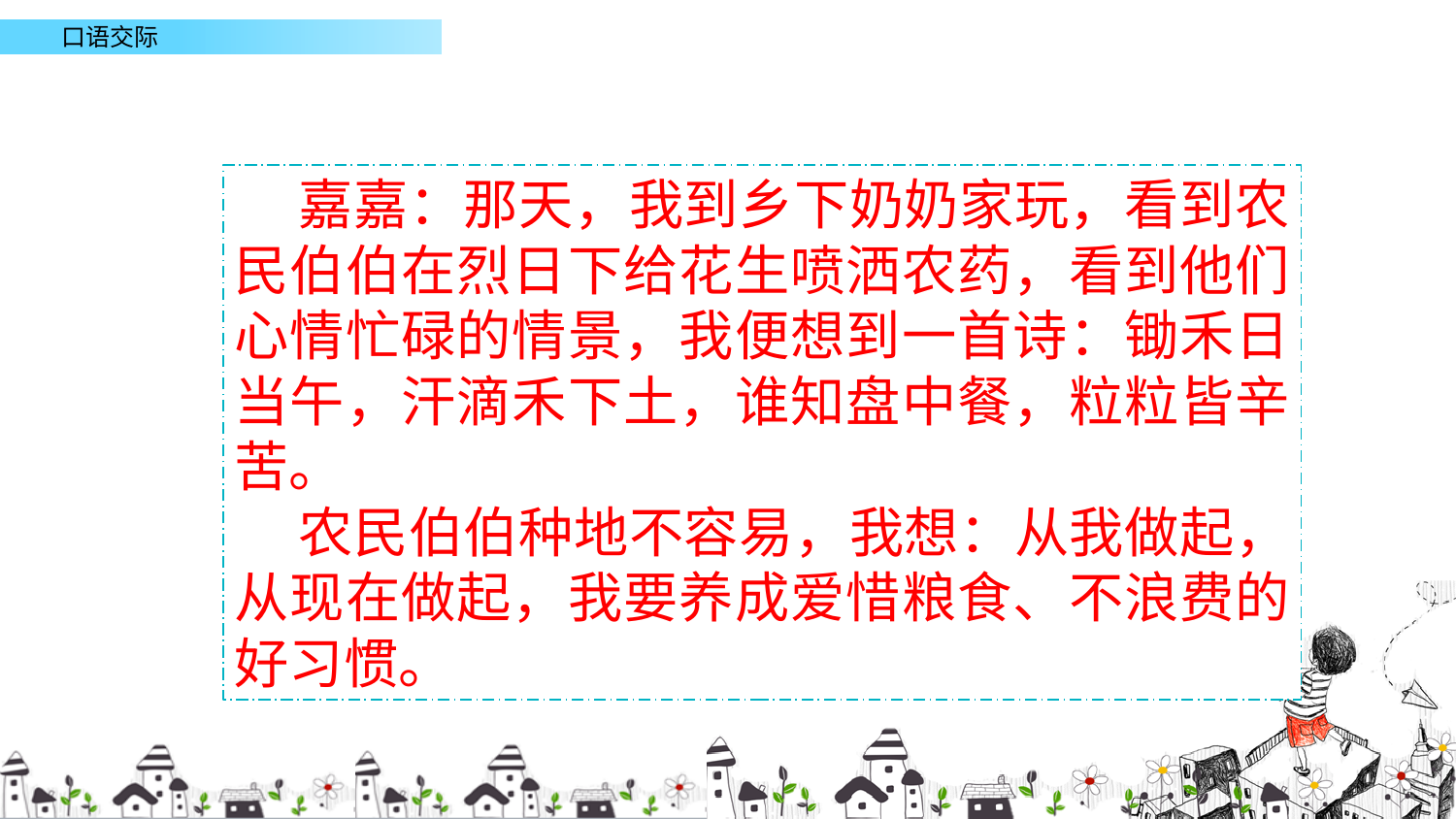

嘉嘉：那天，我到乡下奶奶家玩，看到农民伯伯在烈日下给花生喷洒农药，看到他们心情忙碌的情景，我便想到一首诗：锄禾日当午，汗滴禾下土，谁知盘中餐，粒粒皆辛苦。
    农民伯伯种地不容易，我想：从我做起，从现在做起，我要养成爱惜粮食、不浪费的好习惯。